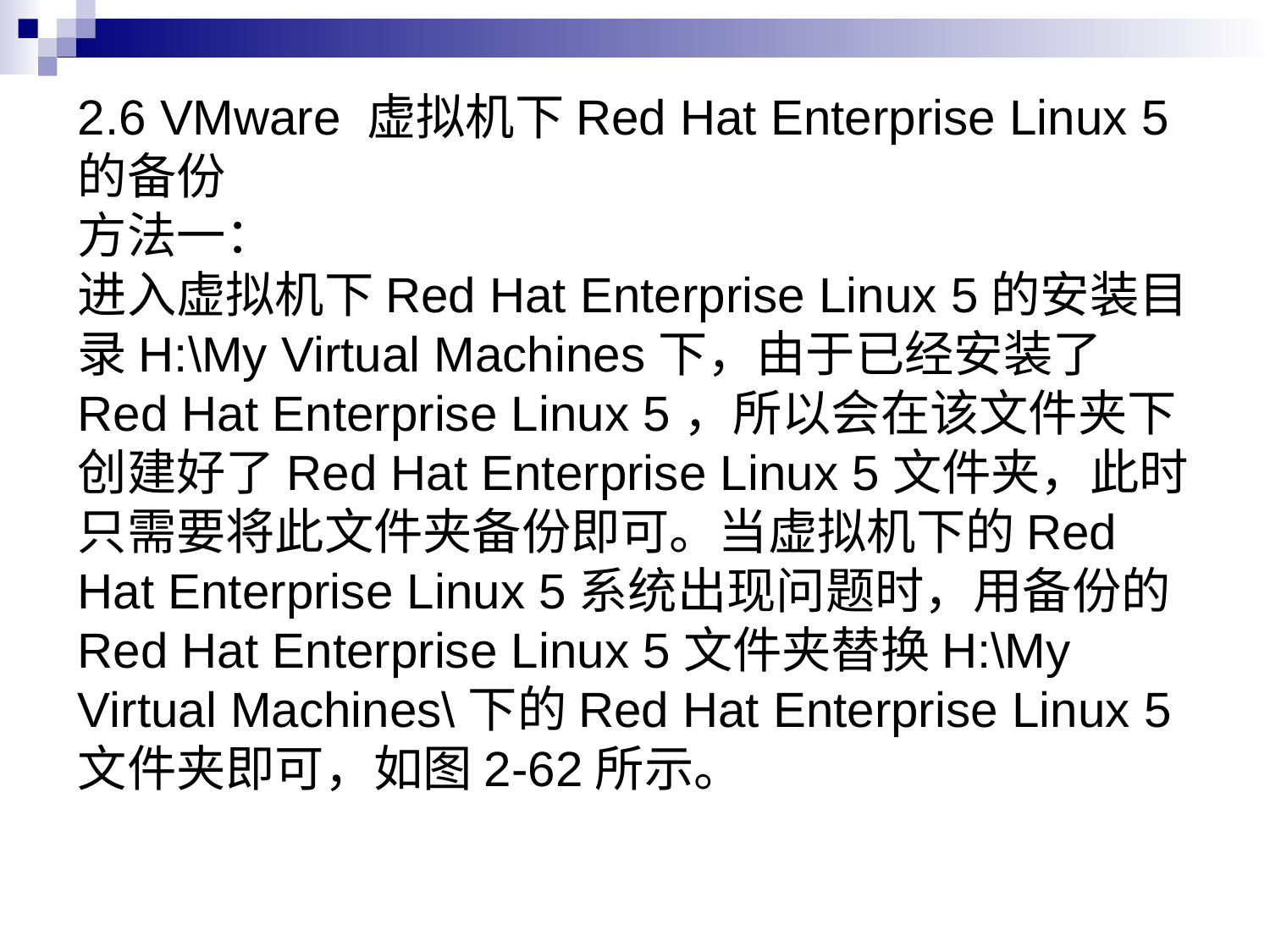

# 2.6 VMware 虚拟机下Red Hat Enterprise Linux 5的备份 方法一： 进入虚拟机下Red Hat Enterprise Linux 5的安装目录H:\My Virtual Machines下，由于已经安装了Red Hat Enterprise Linux 5，所以会在该文件夹下创建好了Red Hat Enterprise Linux 5文件夹，此时只需要将此文件夹备份即可。当虚拟机下的Red Hat Enterprise Linux 5系统出现问题时，用备份的Red Hat Enterprise Linux 5文件夹替换H:\My Virtual Machines\下的Red Hat Enterprise Linux 5文件夹即可，如图2-62所示。